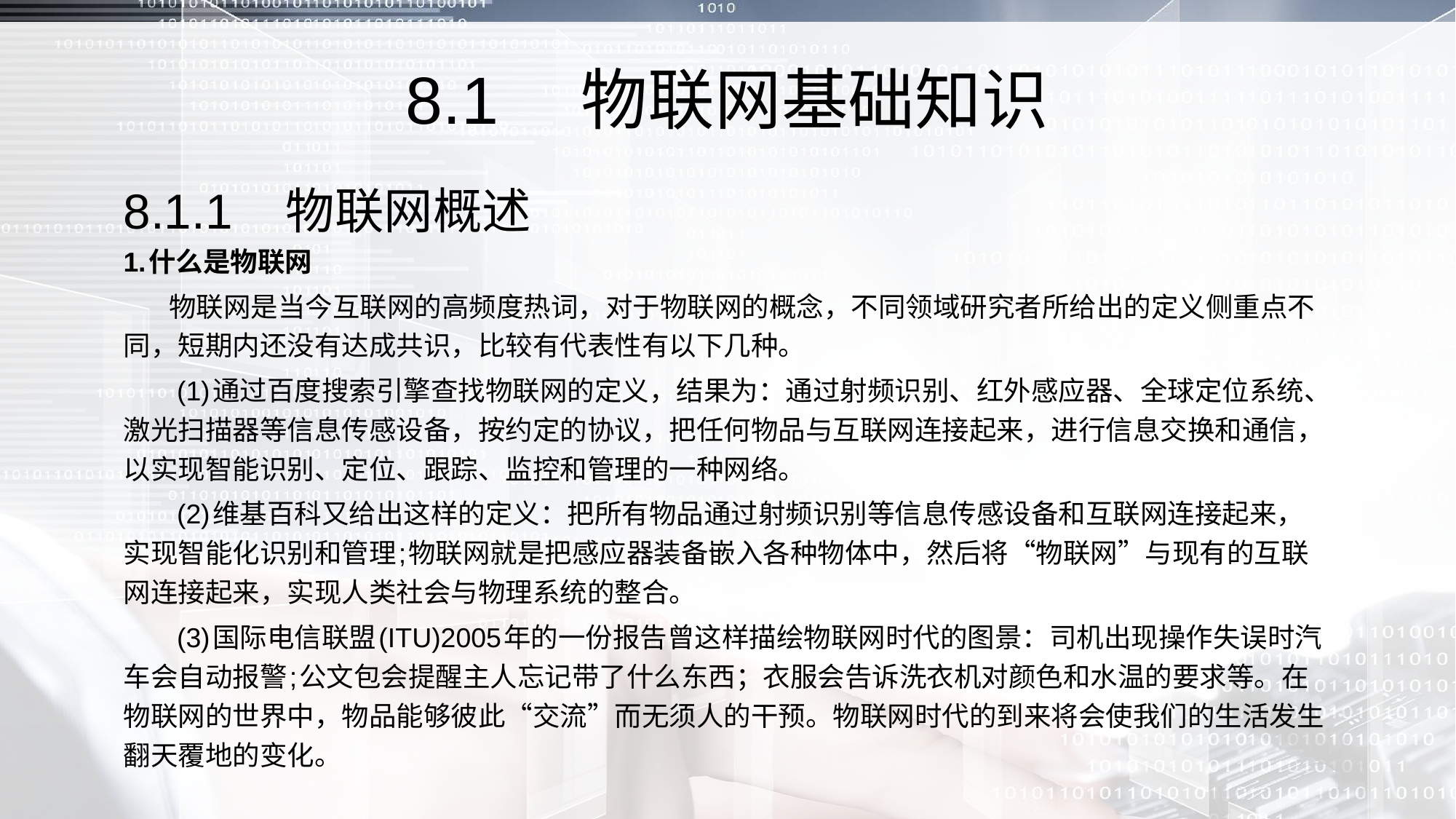

# 8.1　物联网基础知识
8.1.1　物联网概述
1.什么是物联网
       物联网是当今互联网的高频度热词，对于物联网的概念，不同领域研究者所给出的定义侧重点不同，短期内还没有达成共识，比较有代表性有以下几种。
       (1)通过百度搜索引擎查找物联网的定义，结果为：通过射频识别、红外感应器、全球定位系统、激光扫描器等信息传感设备，按约定的协议，把任何物品与互联网连接起来，进行信息交换和通信，以实现智能识别、定位、跟踪、监控和管理的一种网络。
       (2)维基百科又给出这样的定义：把所有物品通过射频识别等信息传感设备和互联网连接起来，实现智能化识别和管理;物联网就是把感应器装备嵌入各种物体中，然后将“物联网”与现有的互联网连接起来，实现人类社会与物理系统的整合。
       (3)国际电信联盟(ITU)2005年的一份报告曾这样描绘物联网时代的图景：司机出现操作失误时汽车会自动报警;公文包会提醒主人忘记带了什么东西；衣服会告诉洗衣机对颜色和水温的要求等。在物联网的世界中，物品能够彼此“交流”而无须人的干预。物联网时代的到来将会使我们的生活发生翻天覆地的变化。